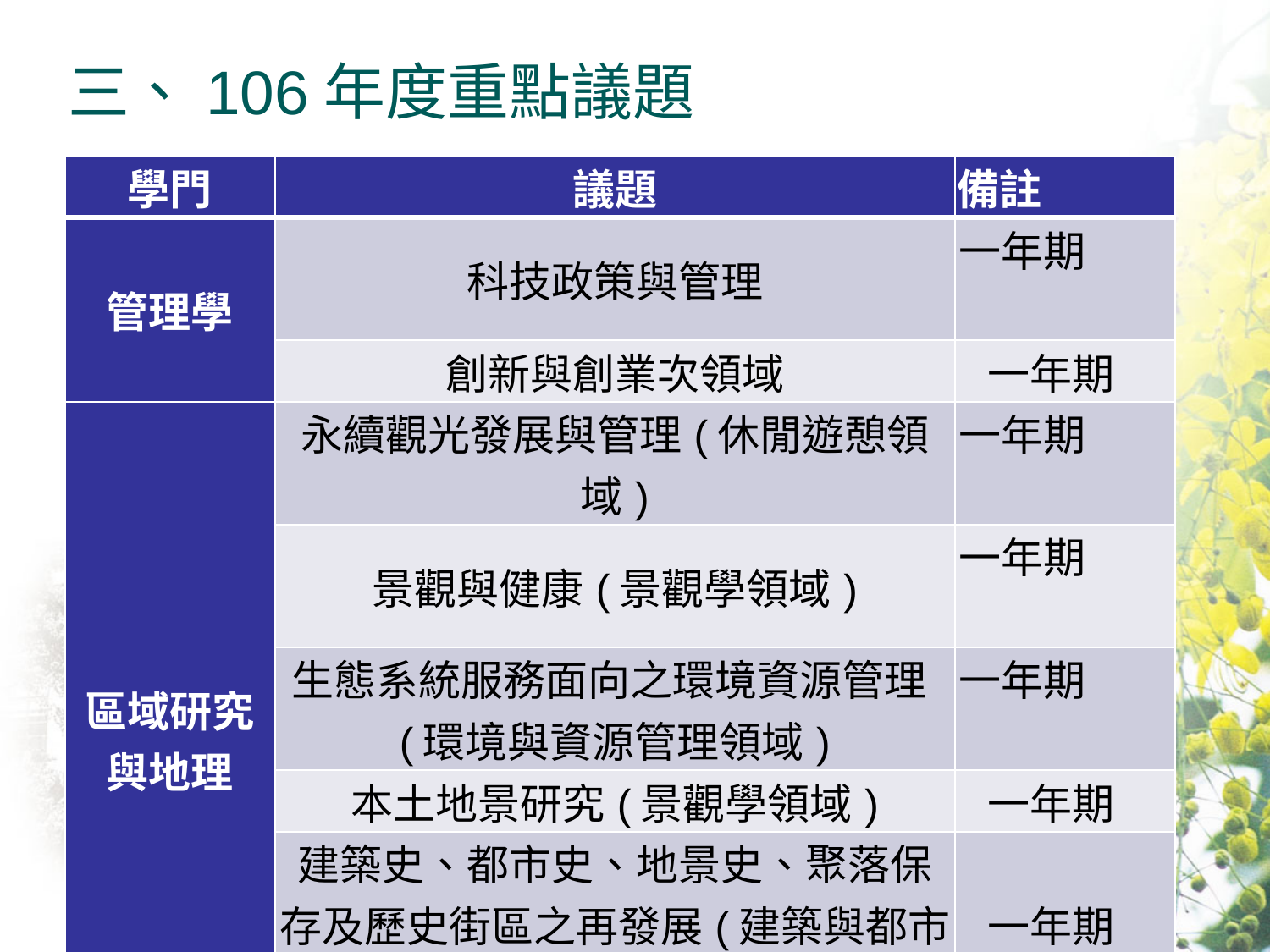

# 三、106年度重點議題
| 學門 | 議題 | 備註 |
| --- | --- | --- |
| 管理學 | 科技政策與管理 | 一年期 |
|  | 創新與創業次領域 | 一年期 |
| 區域研究與地理 | 永續觀光發展與管理(休閒遊憩領域) | 一年期 |
|  | 景觀與健康(景觀學領域) | 一年期 |
|  | 生態系統服務面向之環境資源管理(環境與資源管理領域) | 一年期 |
|  | 本土地景研究(景觀學領域) | 一年期 |
|  | 建築史、都市史、地景史、聚落保存及歷史街區之再發展(建築與都市設計領域) | 一年期 |
|  | 環境設計 | 一年期 |